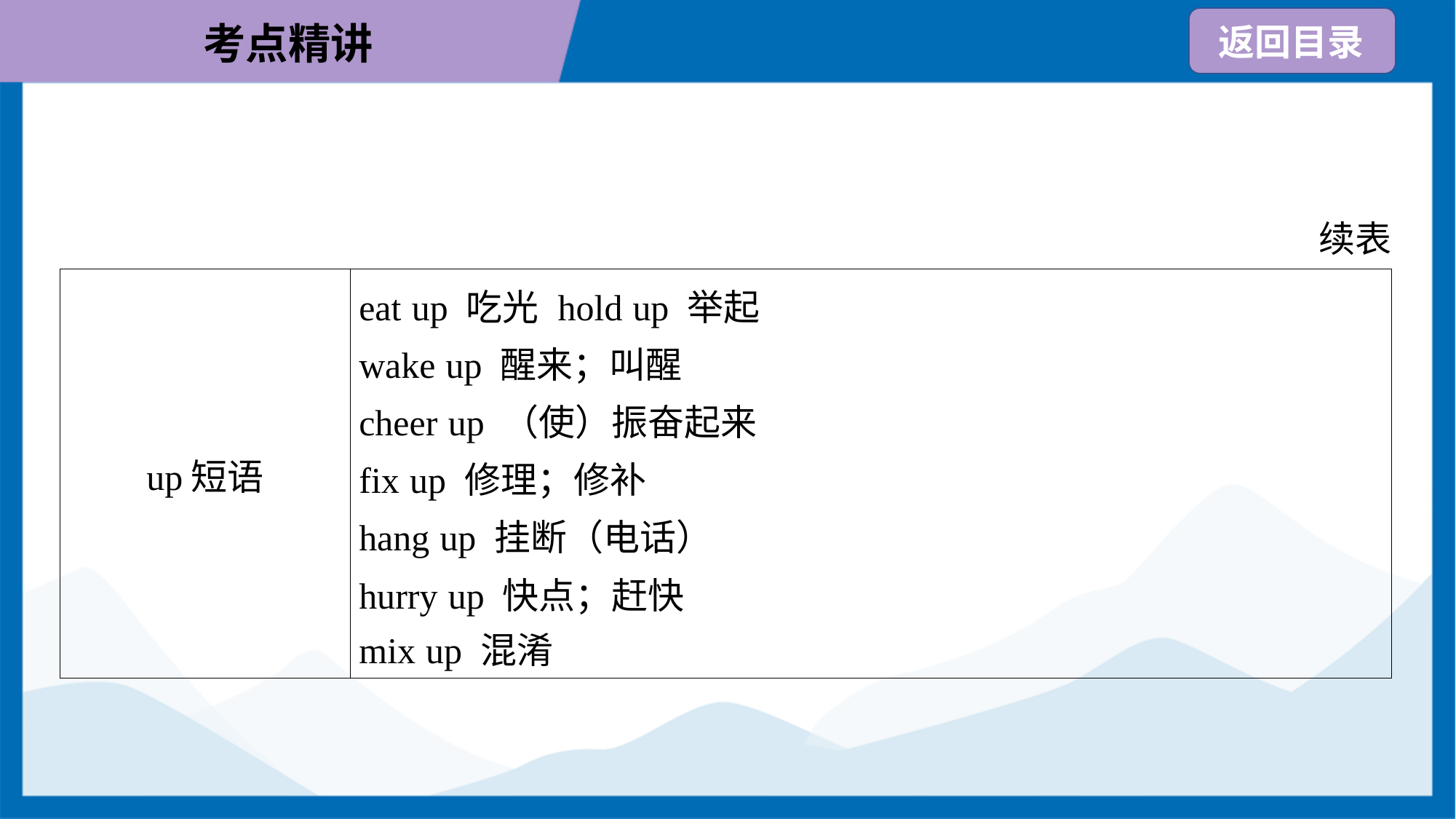

续表
| up短语 | eat up 吃光 hold up 举起 wake up 醒来；叫醒 cheer up （使）振奋起来 fix up 修理；修补 hang up 挂断（电话） hurry up 快点；赶快 mix up 混淆 |
| --- | --- |